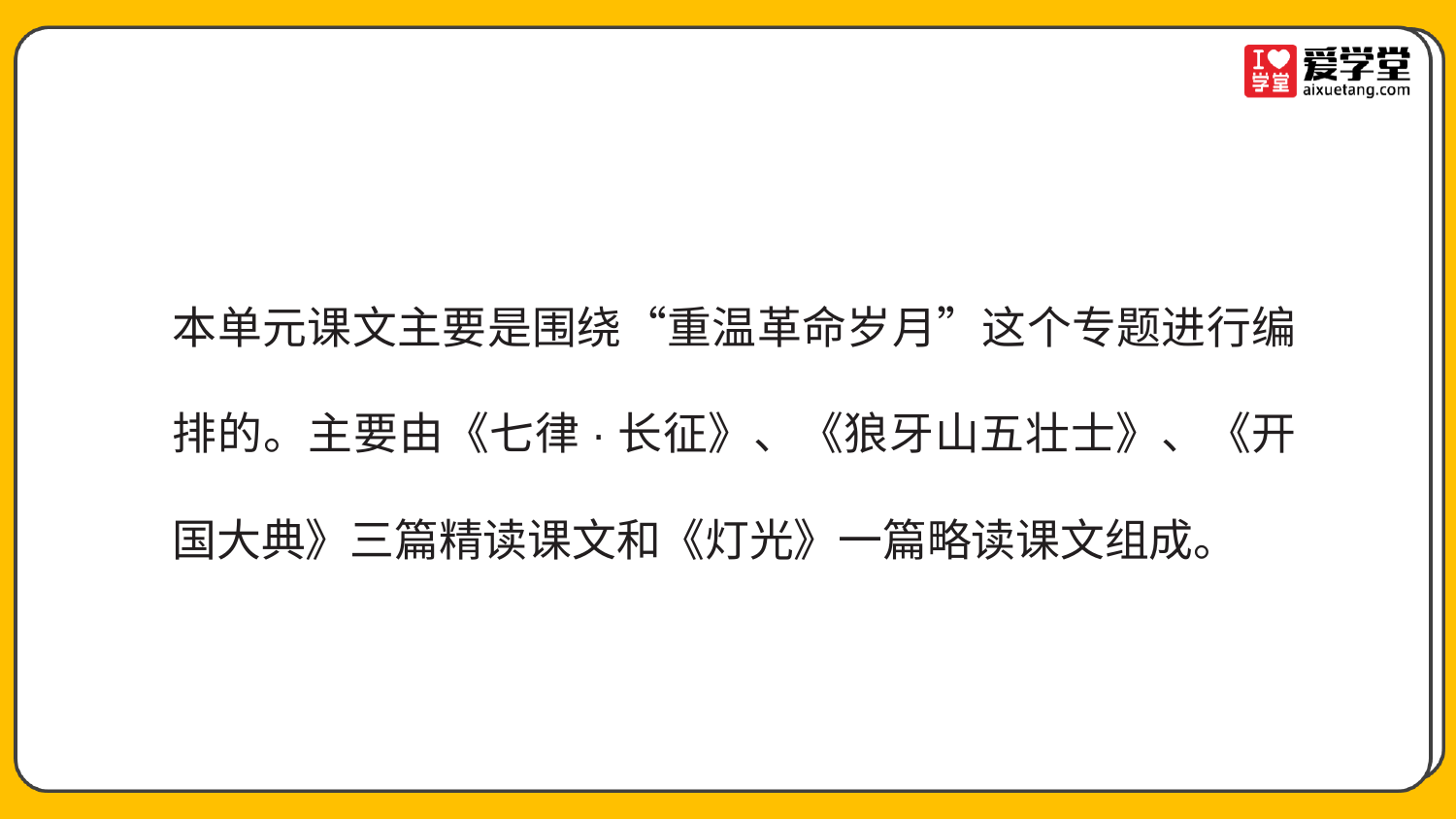

本单元课文主要是围绕“重温革命岁月”这个专题进行编排的。主要由《七律·长征》、《狼牙山五壮士》、《开国大典》三篇精读课文和《灯光》一篇略读课文组成。